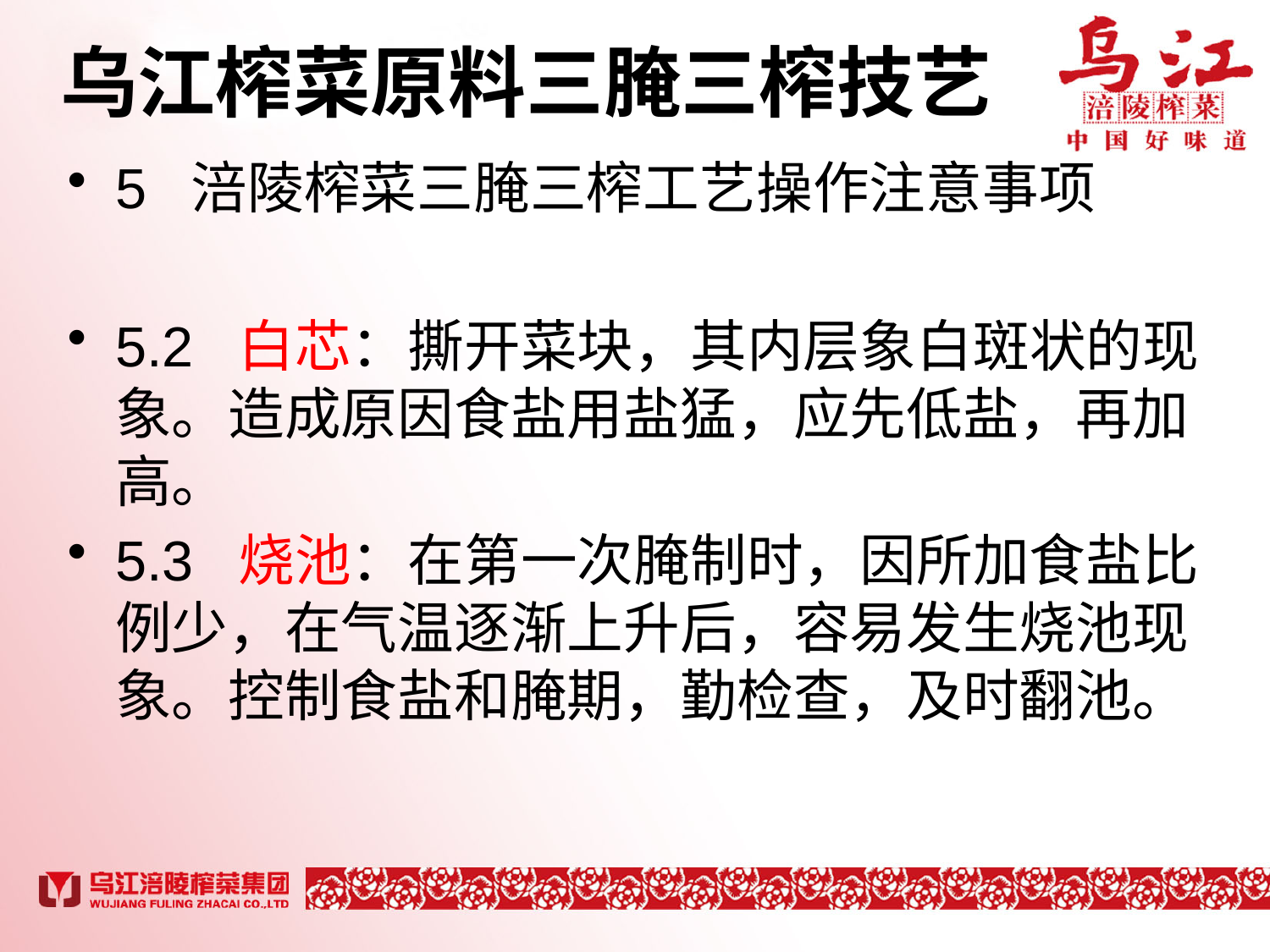

# 乌江榨菜原料三腌三榨技艺
5  涪陵榨菜三腌三榨工艺操作注意事项

5.2  白芯：撕开菜块，其内层象白斑状的现象。造成原因食盐用盐猛，应先低盐，再加高。
5.3  烧池：在第一次腌制时，因所加食盐比例少，在气温逐渐上升后，容易发生烧池现象。控制食盐和腌期，勤检查，及时翻池。